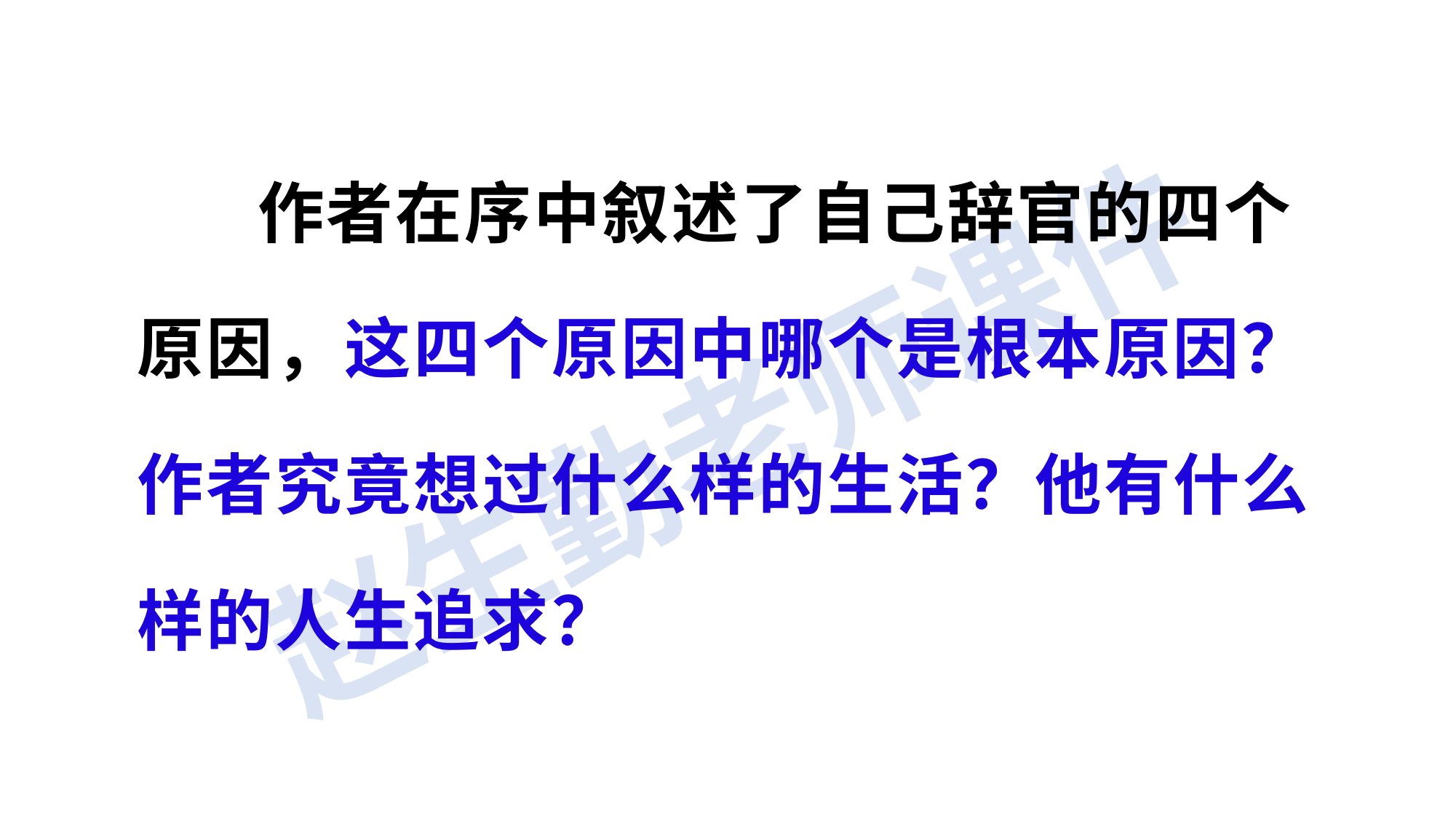

作者在序中叙述了自己辞官的四个原因，这四个原因中哪个是根本原因？作者究竟想过什么样的生活？他有什么样的人生追求？